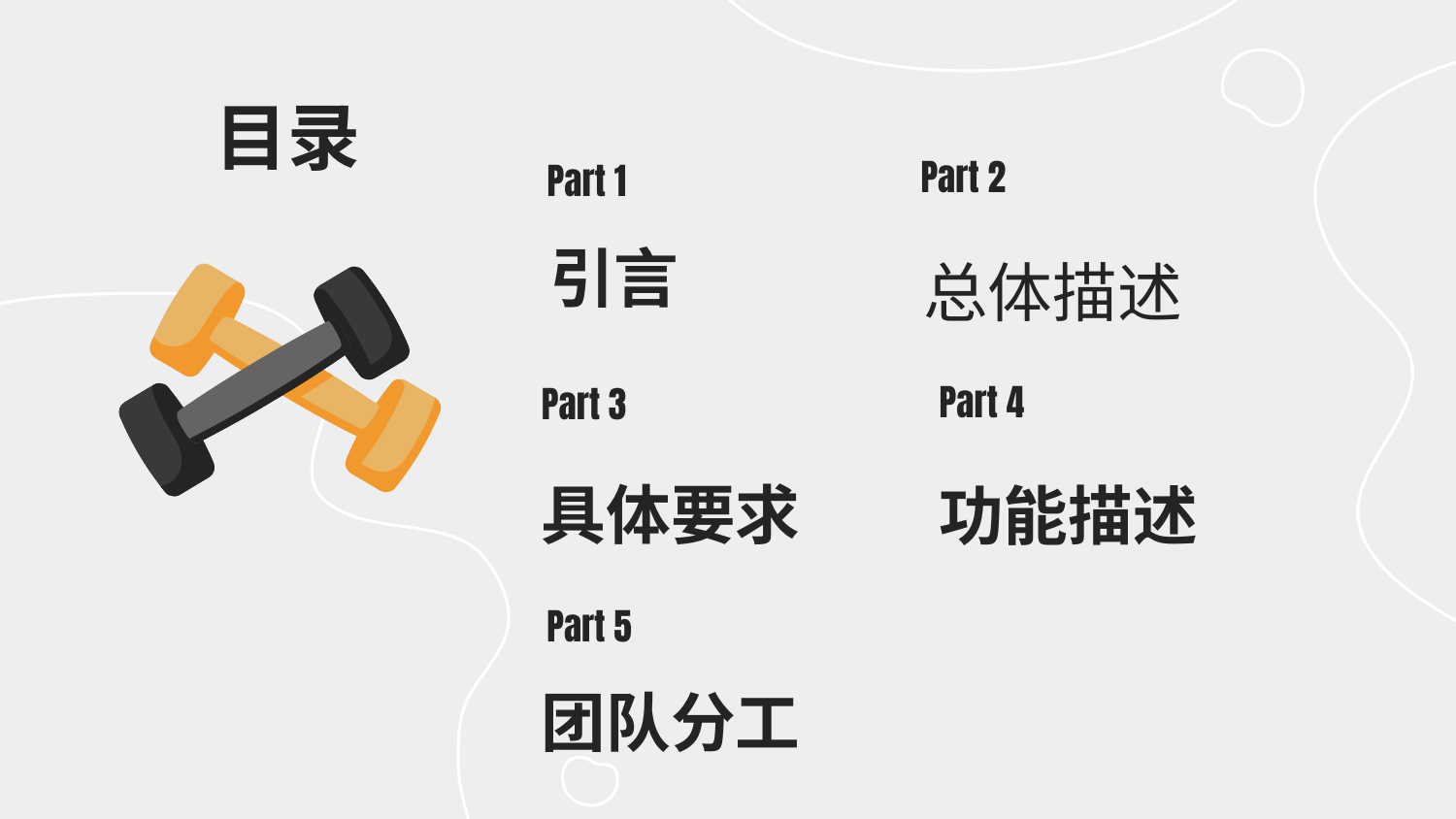

目录
Part 2
Part 1
引言
总体描述

Part 4
Part 3
具体要求
功能描述
Part 5
团队分工